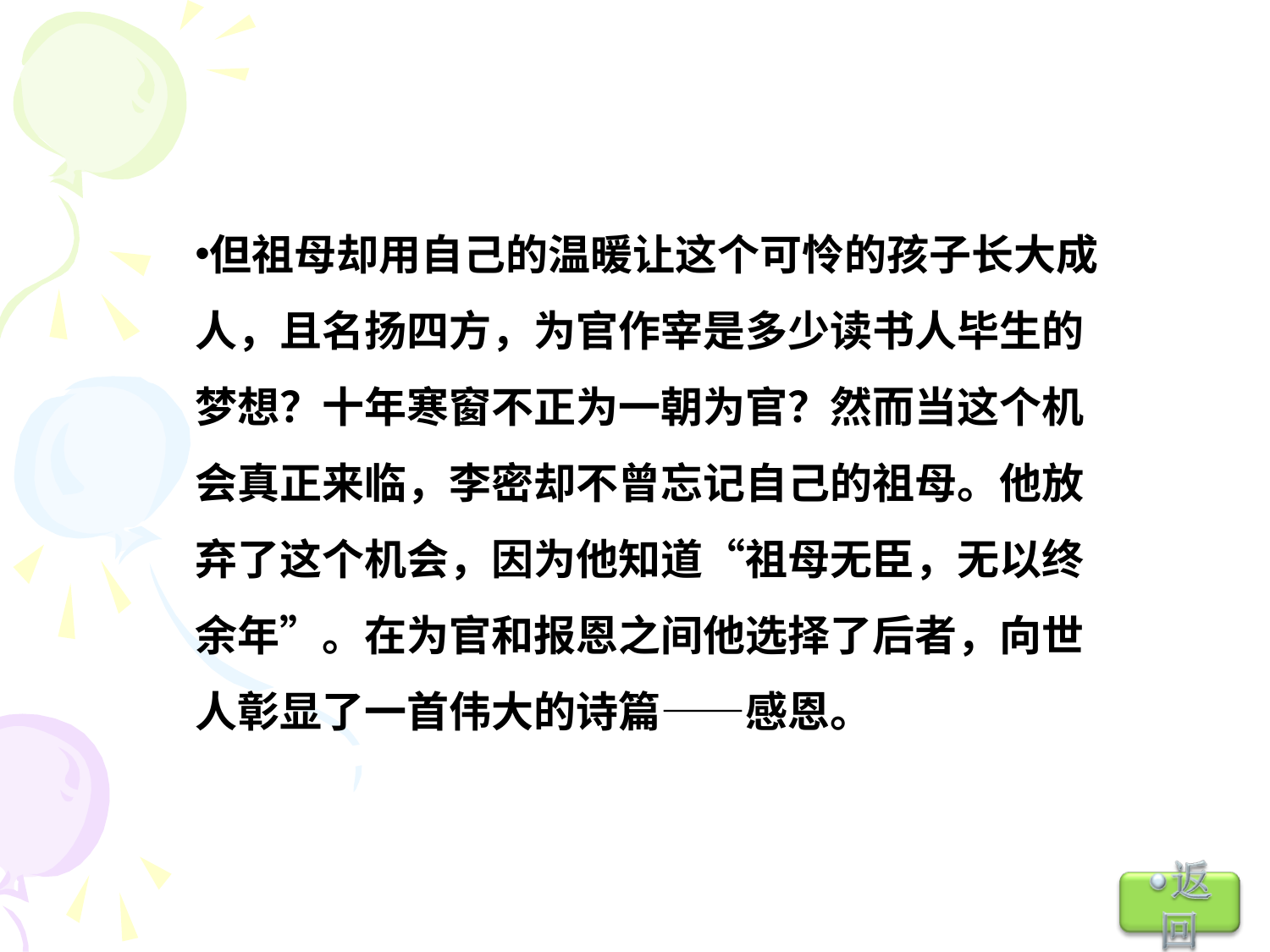

但祖母却用自己的温暖让这个可怜的孩子长大成人，且名扬四方，为官作宰是多少读书人毕生的梦想？十年寒窗不正为一朝为官？然而当这个机会真正来临，李密却不曾忘记自己的祖母。他放弃了这个机会，因为他知道“祖母无臣，无以终余年”。在为官和报恩之间他选择了后者，向世人彰显了一首伟大的诗篇——感恩。